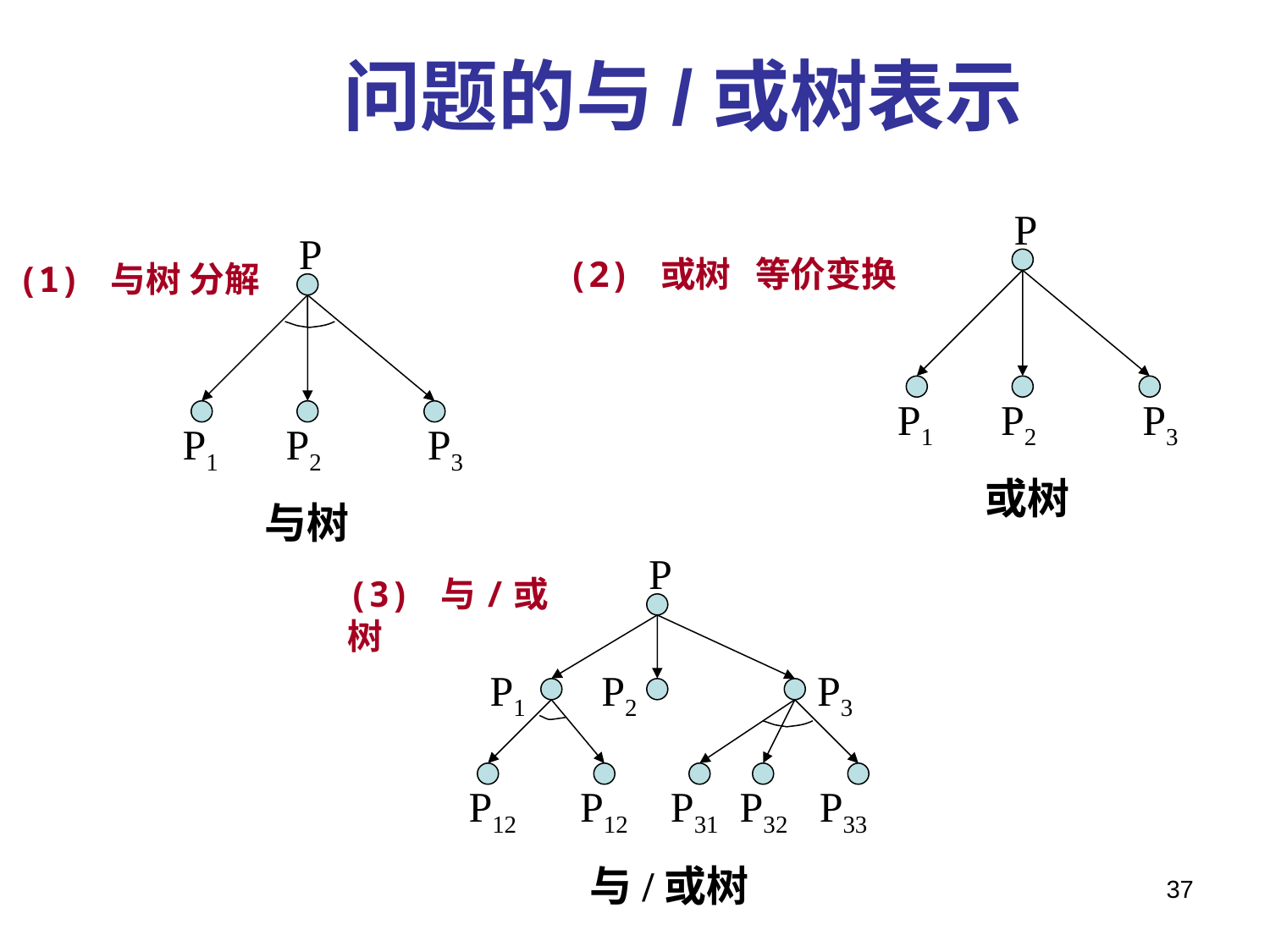

问题的与/或树表示
P

P1           P2          P3
              或树
P

P1           P2          P3
             与树
(2) 或树   等价变换
(1) 与树 分解
P

P1        P2                 P3

  P12      P12    P31  P32   P33
                        与/或树
(3) 与/或树
37